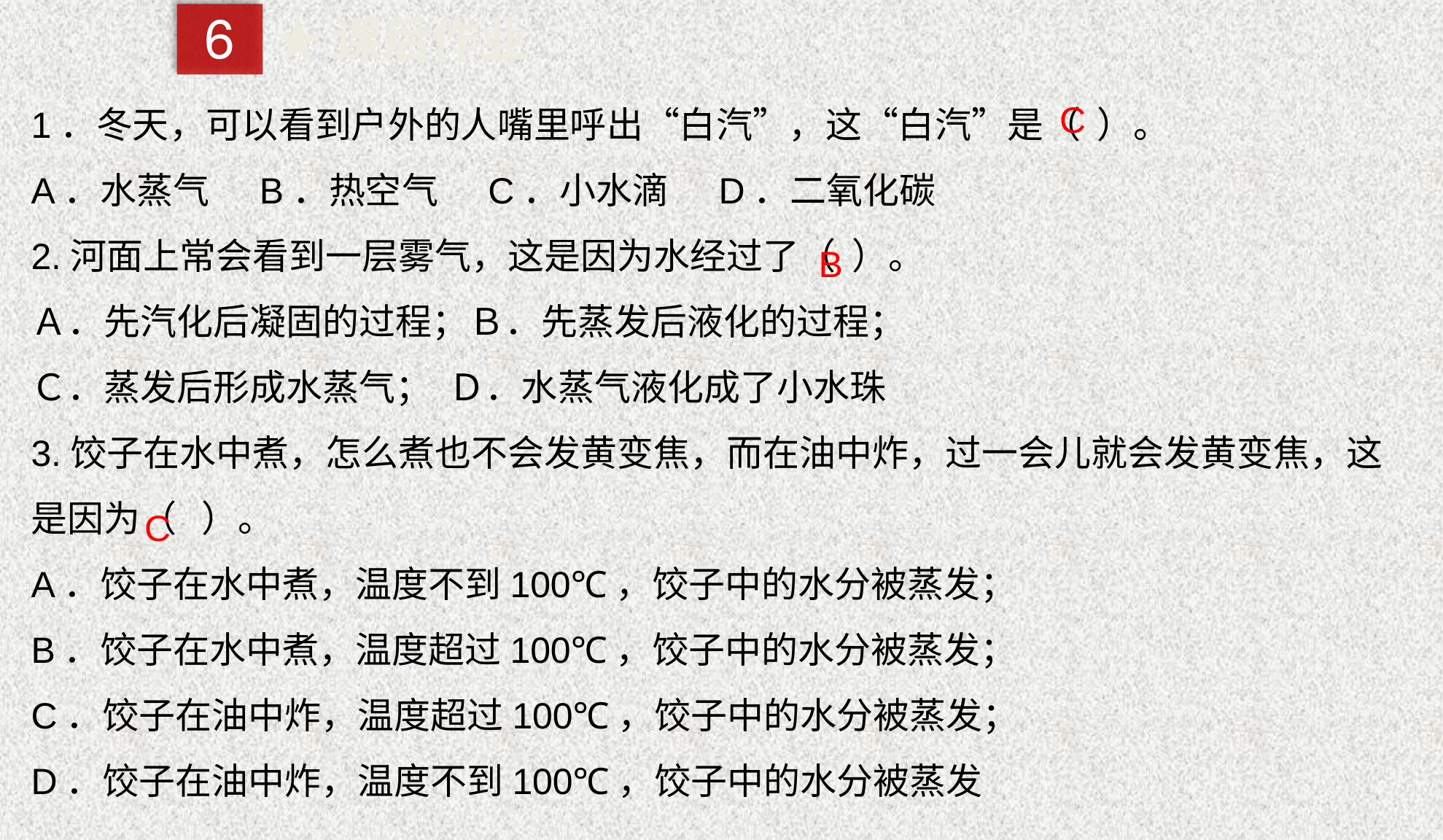

6
★课后作业
1．冬天，可以看到户外的人嘴里呼出“白汽”，这“白汽”是（  ）。
A．水蒸气     B．热空气     C．小水滴     D．二氧化碳
2.河面上常会看到一层雾气，这是因为水经过了（  ）。
Ａ．先汽化后凝固的过程；Ｂ．先蒸发后液化的过程；
Ｃ．蒸发后形成水蒸气；  Ｄ．水蒸气液化成了小水珠
3.饺子在水中煮，怎么煮也不会发黄变焦，而在油中炸，过一会儿就会发黄变焦，这是因为（   ）。
A．饺子在水中煮，温度不到100℃，饺子中的水分被蒸发；
B．饺子在水中煮，温度超过100℃，饺子中的水分被蒸发；
C．饺子在油中炸，温度超过100℃，饺子中的水分被蒸发；
D．饺子在油中炸，温度不到100℃，饺子中的水分被蒸发
C
B
C